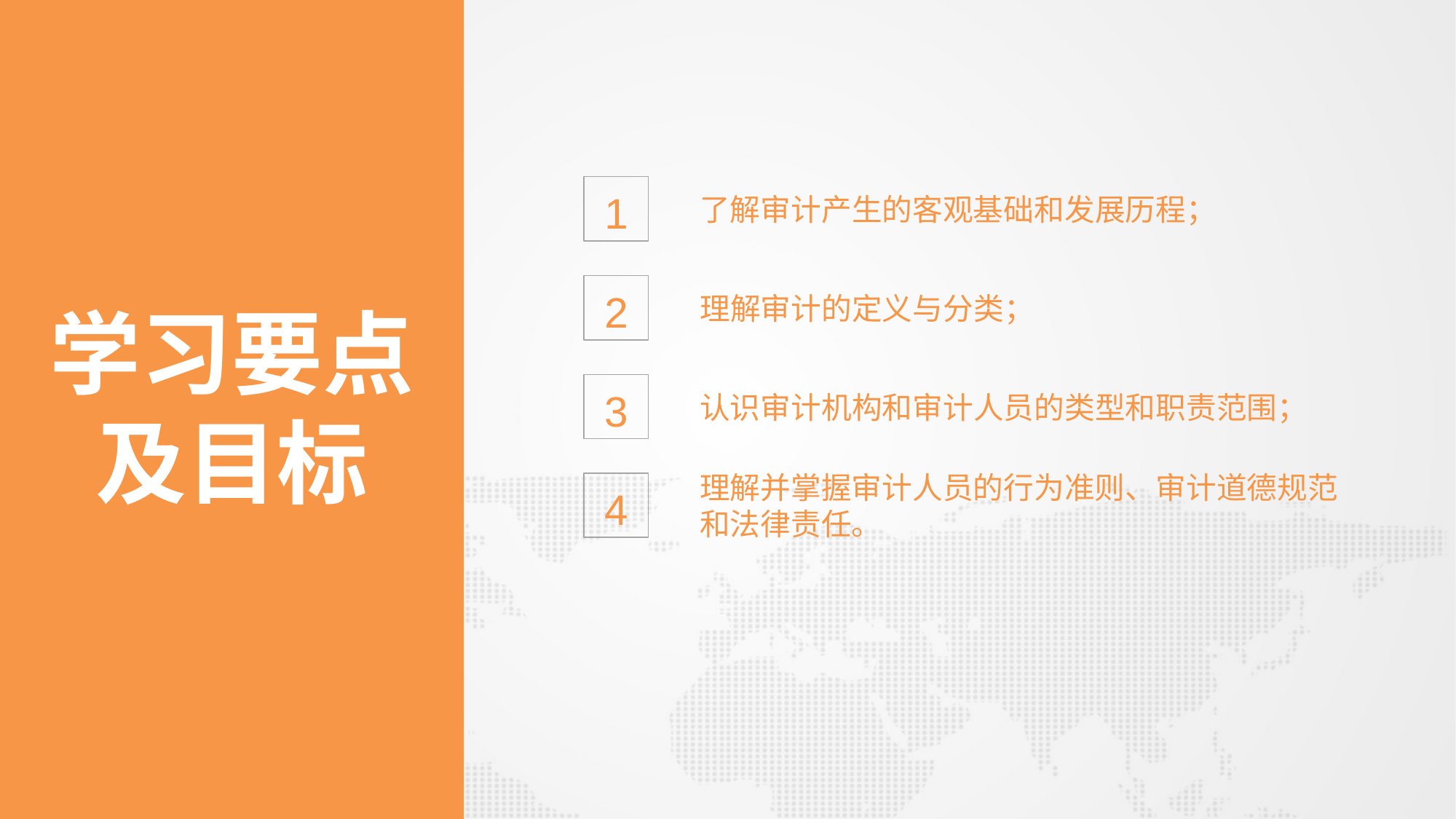

1
了解审计产生的客观基础和发展历程；

2
理解审计的定义与分类；
学习要点
及目标

3
认识审计机构和审计人员的类型和职责范围；
理解并掌握审计人员的行为准则、审计道德规范
和法律责任。

4